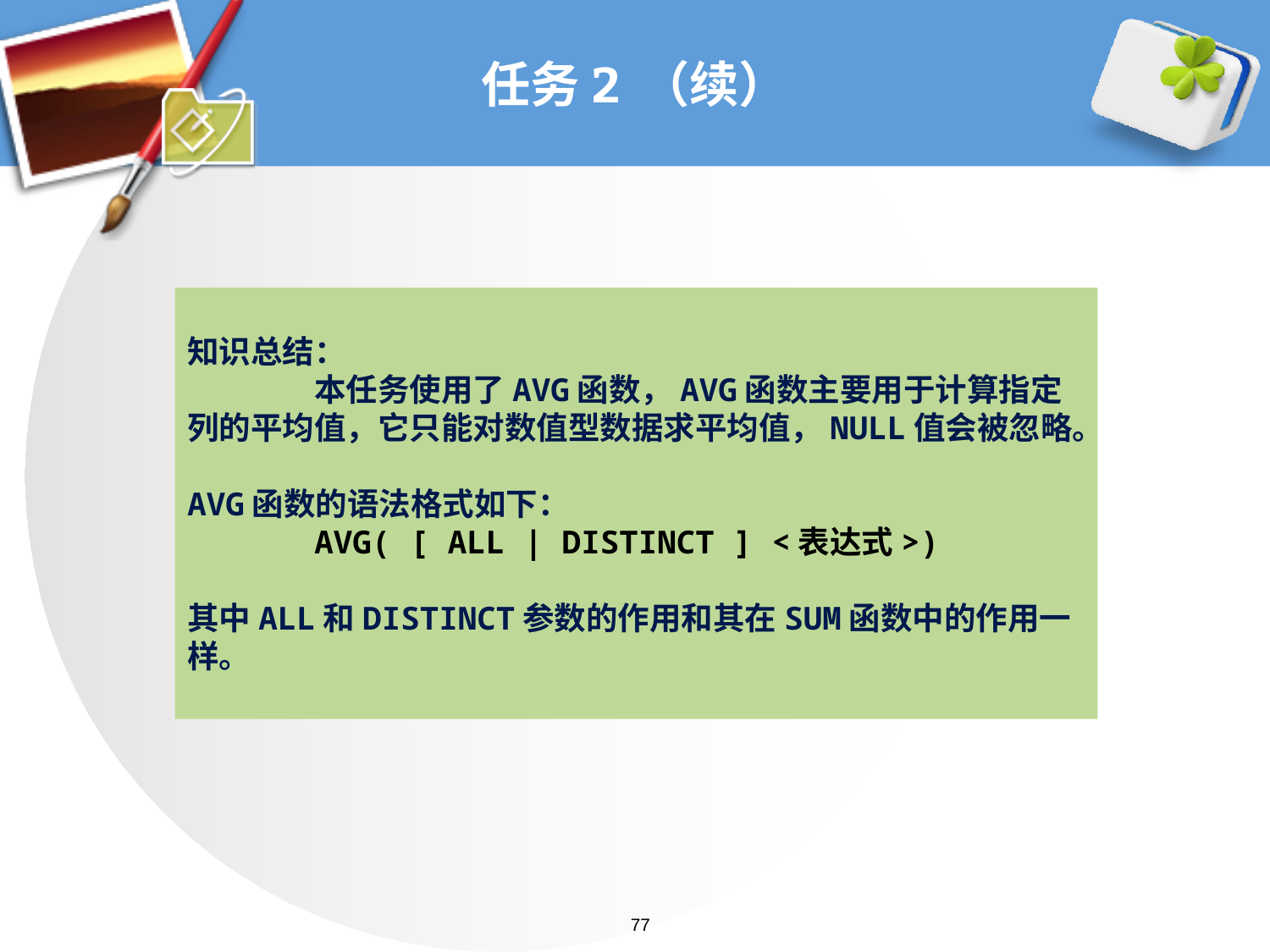

# 任务2 （续）

知识总结：
      	本任务使用了AVG函数，AVG函数主要用于计算指定列的平均值，它只能对数值型数据求平均值，NULL值会被忽略。

AVG函数的语法格式如下：
	AVG( [ ALL | DISTINCT ] <表达式>)

其中ALL和DISTINCT参数的作用和其在SUM函数中的作用一样。

77